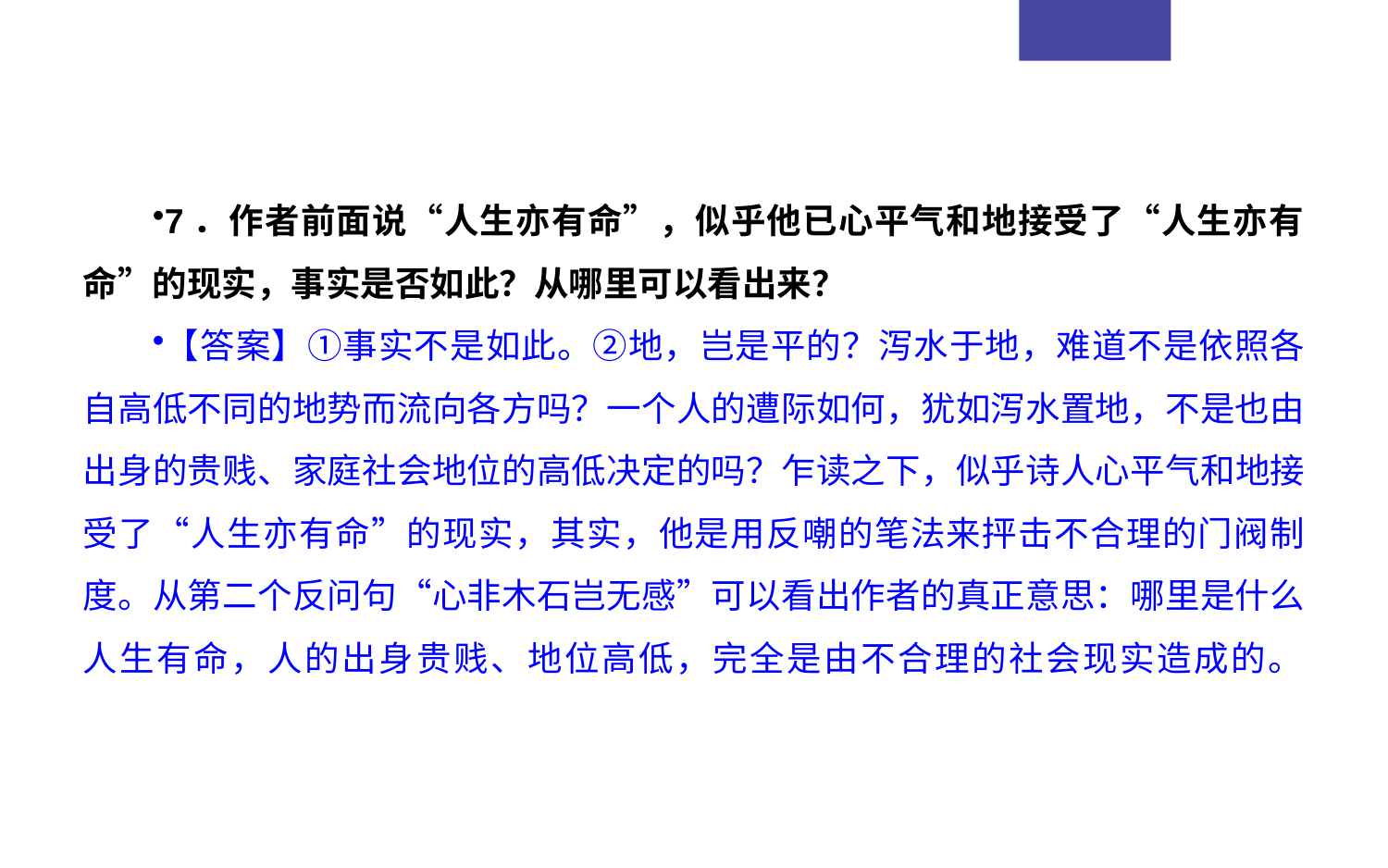

7．作者前面说“人生亦有命”，似乎他已心平气和地接受了“人生亦有命”的现实，事实是否如此？从哪里可以看出来？
【答案】①事实不是如此。②地，岂是平的？泻水于地，难道不是依照各自高低不同的地势而流向各方吗？一个人的遭际如何，犹如泻水置地，不是也由出身的贵贱、家庭社会地位的高低决定的吗？乍读之下，似乎诗人心平气和地接受了“人生亦有命”的现实，其实，他是用反嘲的笔法来抨击不合理的门阀制度。从第二个反问句“心非木石岂无感”可以看出作者的真正意思：哪里是什么人生有命，人的出身贵贱、地位高低，完全是由不合理的社会现实造成的。